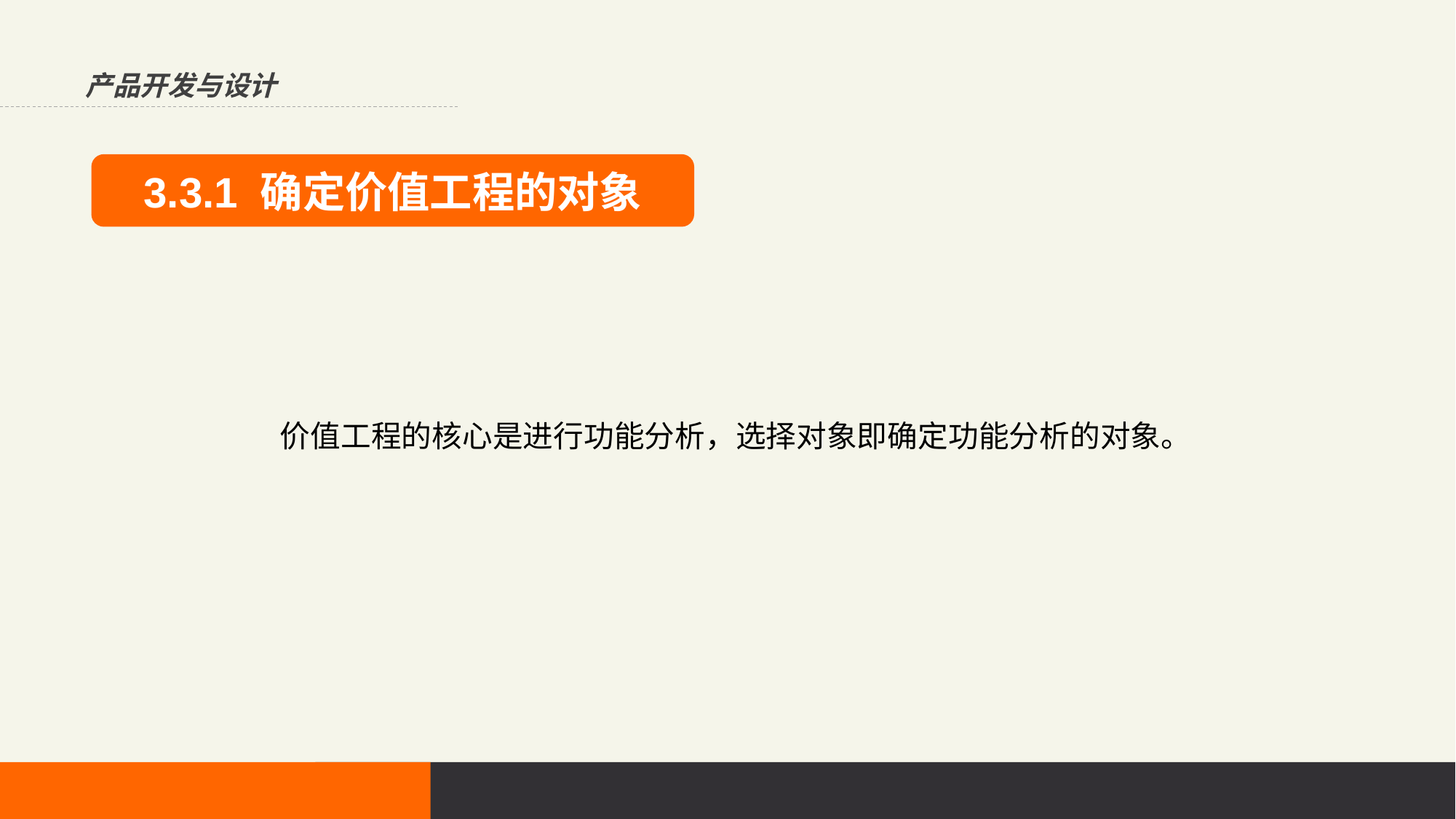

产品开发与设计
3.3.1 确定价值工程的对象
价值工程的核心是进行功能分析，选择对象即确定功能分析的对象。